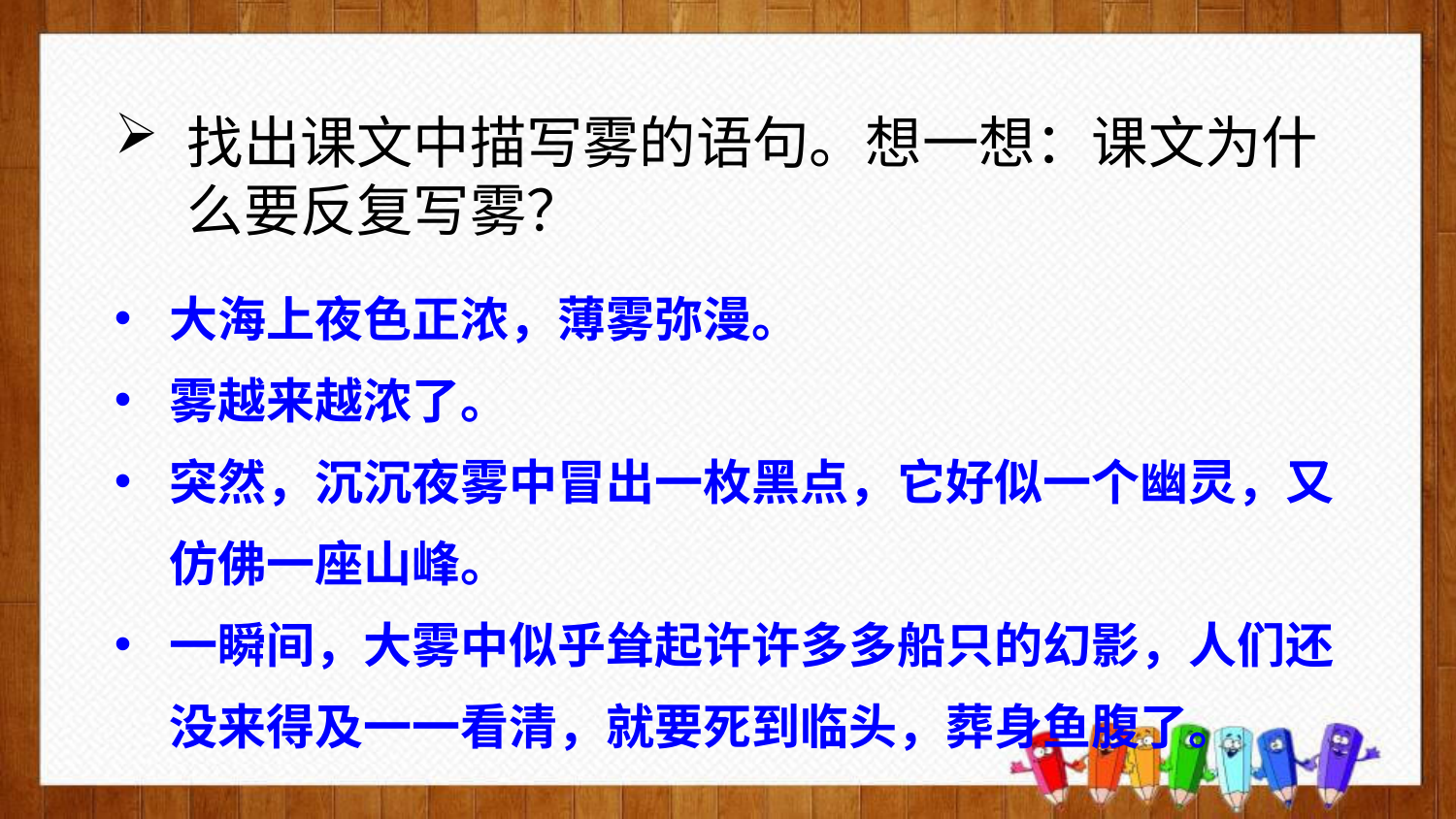

# 找出课文中描写雾的语句。想一想：课文为什么要反复写雾？
大海上夜色正浓，薄雾弥漫。
雾越来越浓了。
突然，沉沉夜雾中冒出一枚黑点，它好似一个幽灵，又仿佛一座山峰。
一瞬间，大雾中似乎耸起许许多多船只的幻影，人们还没来得及一一看清，就要死到临头，葬身鱼腹了。